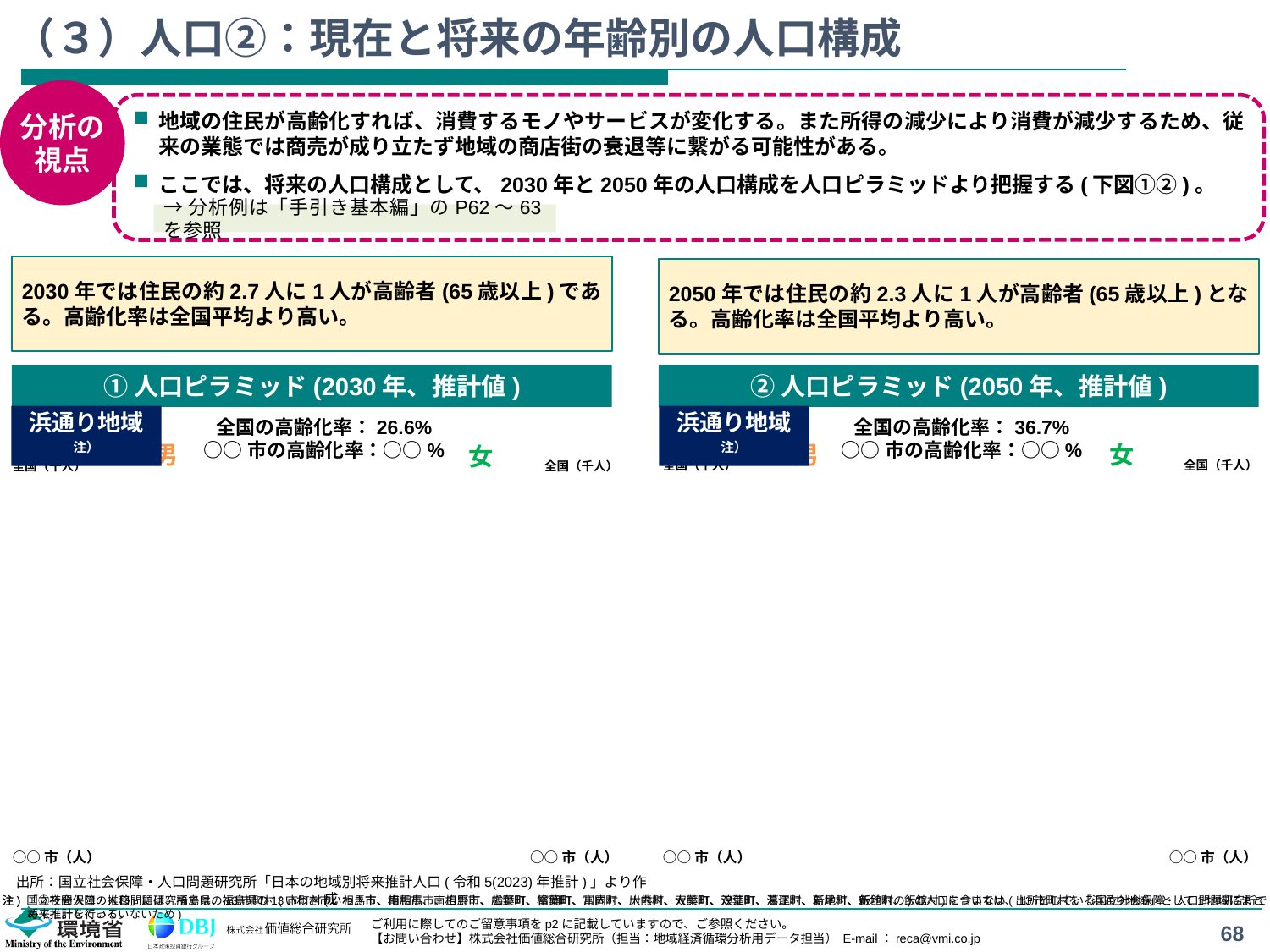

# （３）人口②：現在と将来の年齢別の人口構成
分析の
視点
地域の住民が高齢化すれば、消費するモノやサービスが変化する。また所得の減少により消費が減少するため、従来の業態では商売が成り立たず地域の商店街の衰退等に繋がる可能性がある。
ここでは、将来の人口構成として、2030年と2050年の人口構成を人口ピラミッドより把握する(下図①②)。
→分析例は「手引き基本編」のP62～63を参照
2030年では住民の約2.7人に1人が高齢者(65歳以上)である。高齢化率は全国平均より高い。
2050年では住民の約2.3人に1人が高齢者(65歳以上)となる。高齢化率は全国平均より高い。
①人口ピラミッド(2030年、推計値)
②人口ピラミッド(2050年、推計値)
浜通り地域注）
浜通り地域注）
全国の高齢化率：26.6%
○○市の高齢化率：○○%
全国の高齢化率：36.7%
○○市の高齢化率：○○%
男
男
女
女
全国（千人）
全国（千人）
全国（千人）
全国（千人）
○○市（人）
○○市（人）
○○市（人）
○○市（人）
出所：国立社会保障・人口問題研究所「日本の地域別将来推計人口(令和5(2023)年推計)」より作成
注) 国立社会保障・人口問題研究所では、福島県の13市町村(いわき市、相馬市、南相馬市、広野町、楢葉町、富岡町、川内村、大熊町、双葉町、浪江町、葛尾村、新地町、飯舘村)については、13市町村を「浜通り地域」として1地域にまとめて推計している。
注) 「②夜間人口の推移」には、福島県の13市町村(いわき市、相馬市、南相馬市、広野町、楢葉町、富岡町、川内村、大熊町、双葉町、浪江町、葛尾村、新地町、飯舘村の)の人口を含まない(出所としている国立社会保障・人口問題研究所で将来推計を行っていないため)
68